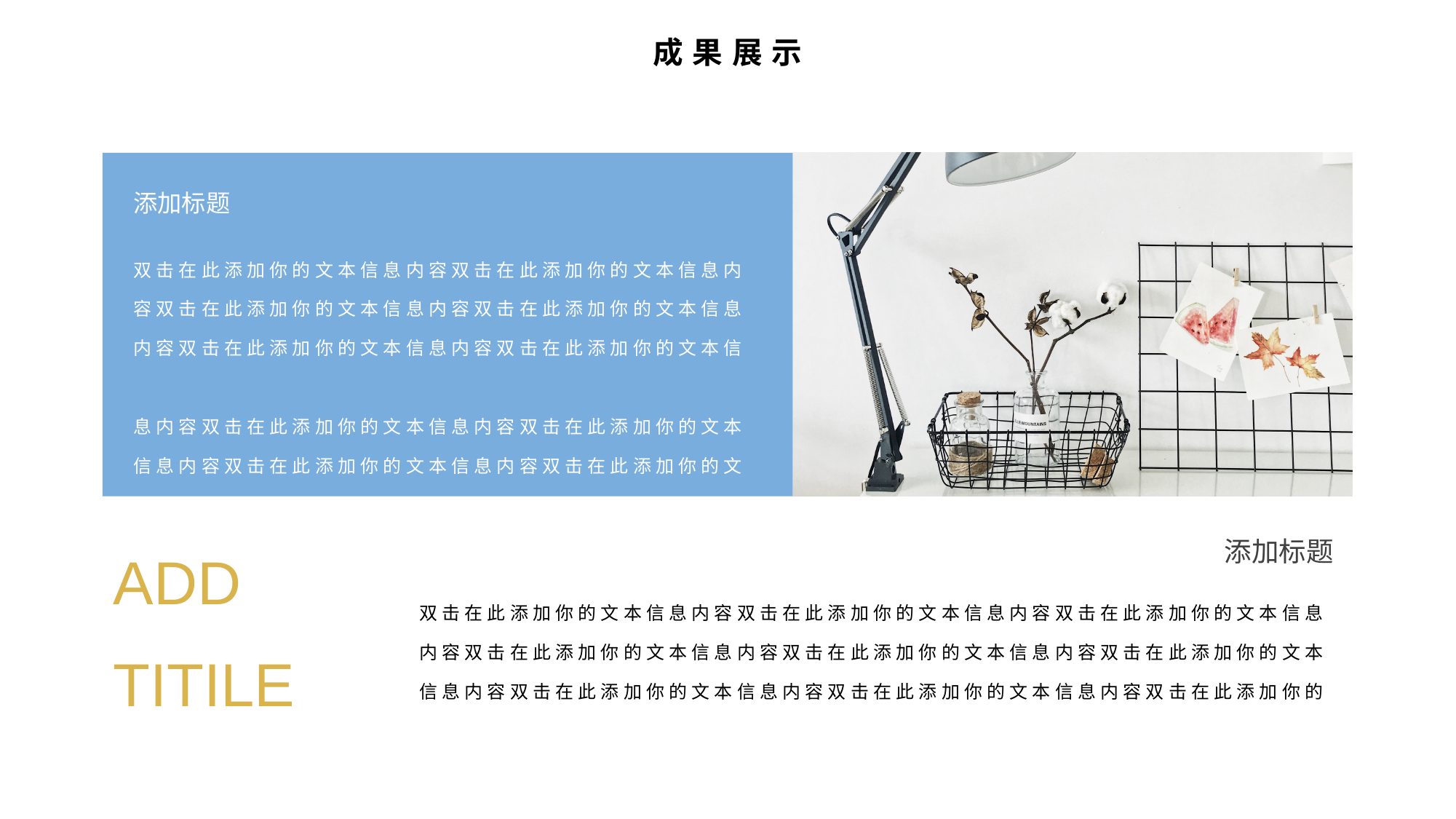

成果展示

添加标题
双击在此添加你的文本信息内容双击在此添加你的文本信息内容双击在此添加你的文本信息内容双击在此添加你的文本信息内容双击在此添加你的文本信息内容双击在此添加你的文本信

息内容双击在此添加你的文本信息内容双击在此添加你的文本信息内容双击在此添加你的文本信息内容双击在此添加你的文
ADD TITILE
添加标题
双击在此添加你的文本信息内容双击在此添加你的文本信息内容双击在此添加你的文本信息内容双击在此添加你的文本信息内容双击在此添加你的文本信息内容双击在此添加你的文本信息内容双击在此添加你的文本信息内容双击在此添加你的文本信息内容双击在此添加你的